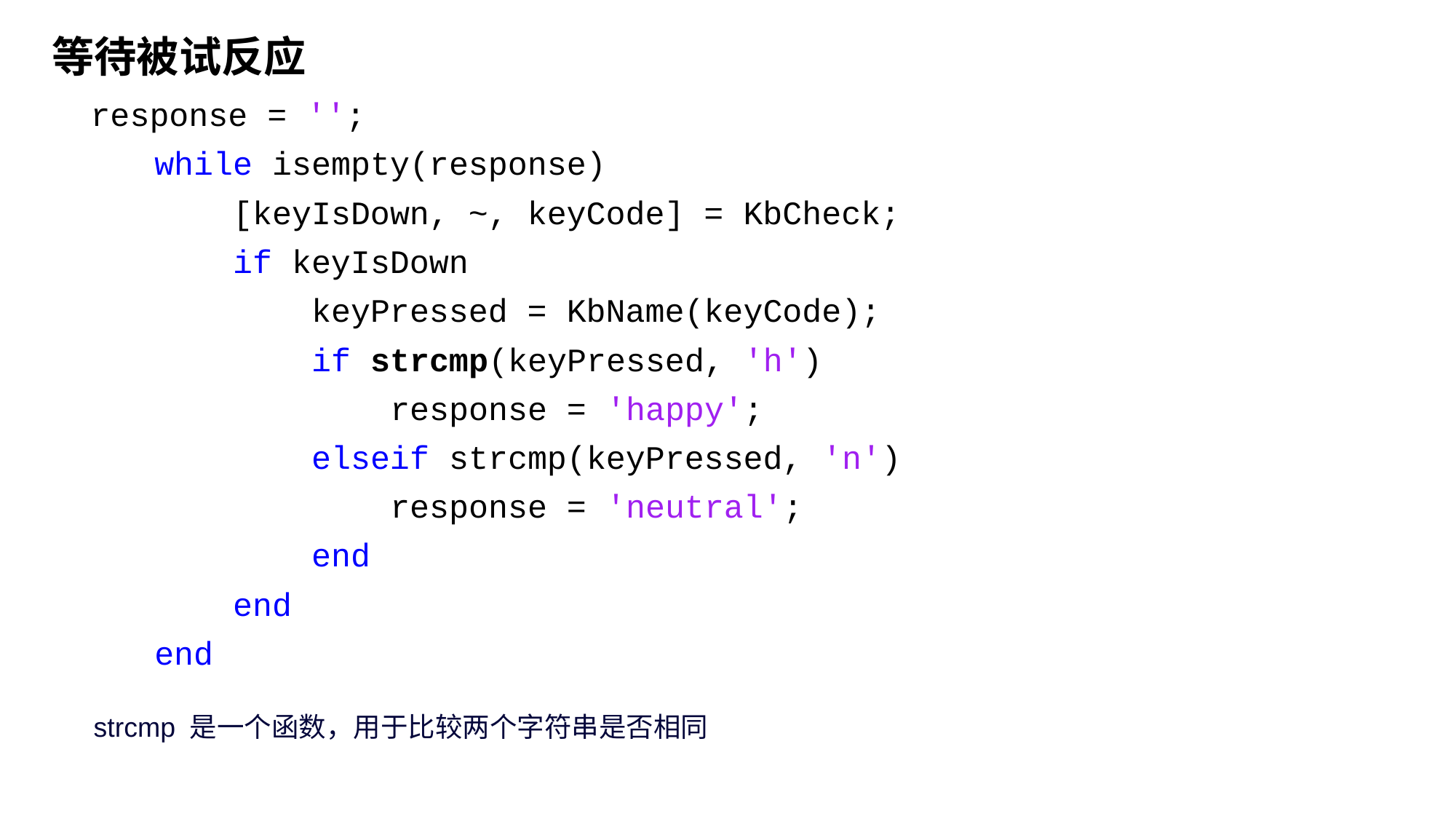

# 等待被试反应
 response = '';
    while isempty(response)
        [keyIsDown, ~, keyCode] = KbCheck;
        if keyIsDown
            keyPressed = KbName(keyCode);
            if strcmp(keyPressed, 'h')
                response = 'happy';
            elseif strcmp(keyPressed, 'n')
                response = 'neutral';
            end
        end
    end

strcmp 是一个函数，用于比较两个字符串是否相同